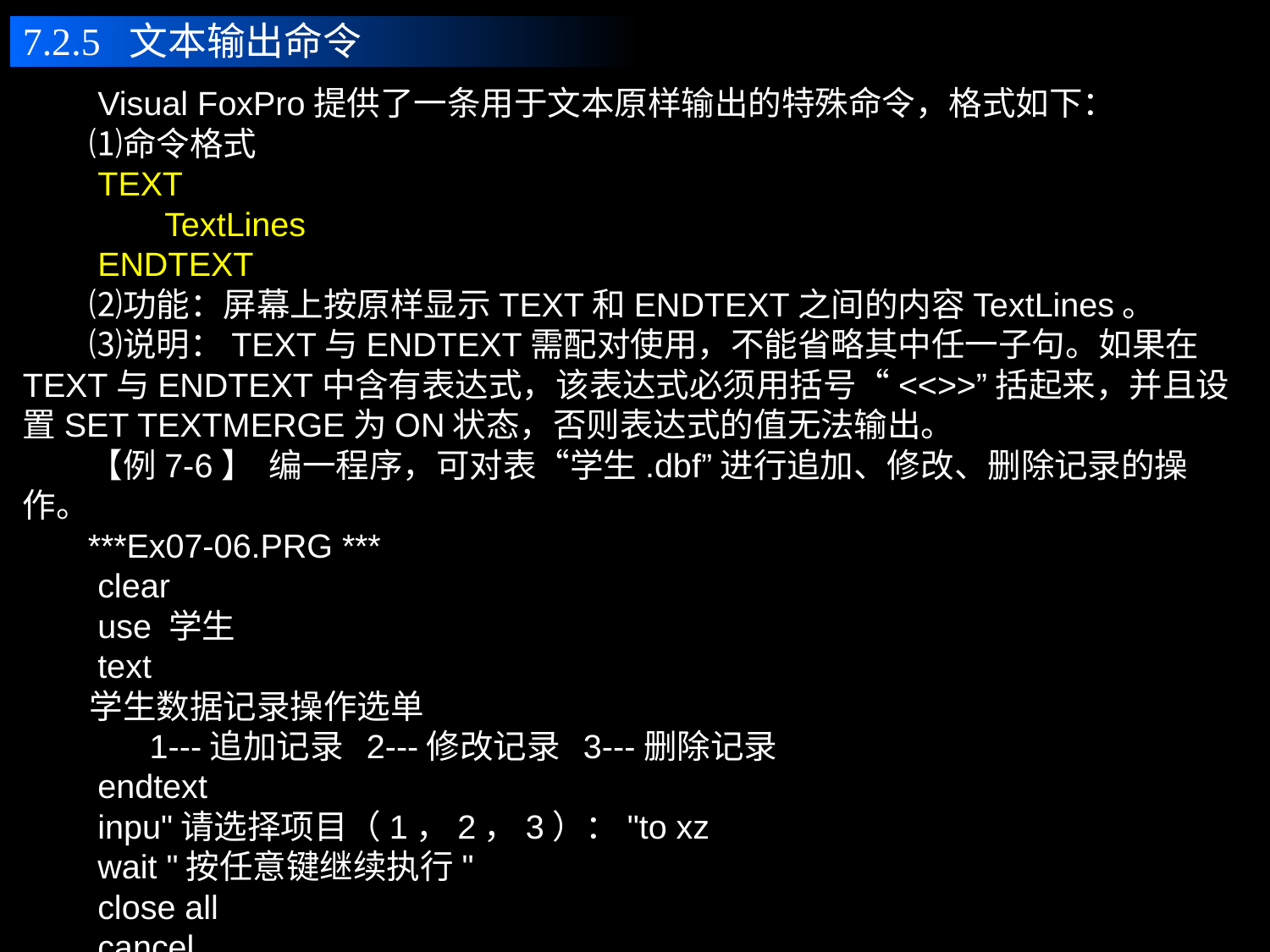

7.2.5  文本输出命令
　　Visual FoxPro提供了一条用于文本原样输出的特殊命令，格式如下：
　　⑴命令格式
　　TEXT
　　　　TextLines
　　ENDTEXT
　　⑵功能：屏幕上按原样显示TEXT和ENDTEXT之间的内容TextLines。
　　⑶说明：TEXT与ENDTEXT需配对使用，不能省略其中任一子句。如果在TEXT与ENDTEXT中含有表达式，该表达式必须用括号“<<>>”括起来，并且设置SET TEXTMERGE为ON状态，否则表达式的值无法输出。
　　【例7-6】  编一程序，可对表“学生.dbf”进行追加、修改、删除记录的操作。
       ***Ex07-06.PRG ***
　　clear
　　use 学生
　　text
　　学生数据记录操作选单
　　       1---追加记录  2---修改记录  3---删除记录
　　endtext
　　inpu"请选择项目（1，2，3）："to xz
　　wait "按任意键继续执行"
　　close all
　　cancel